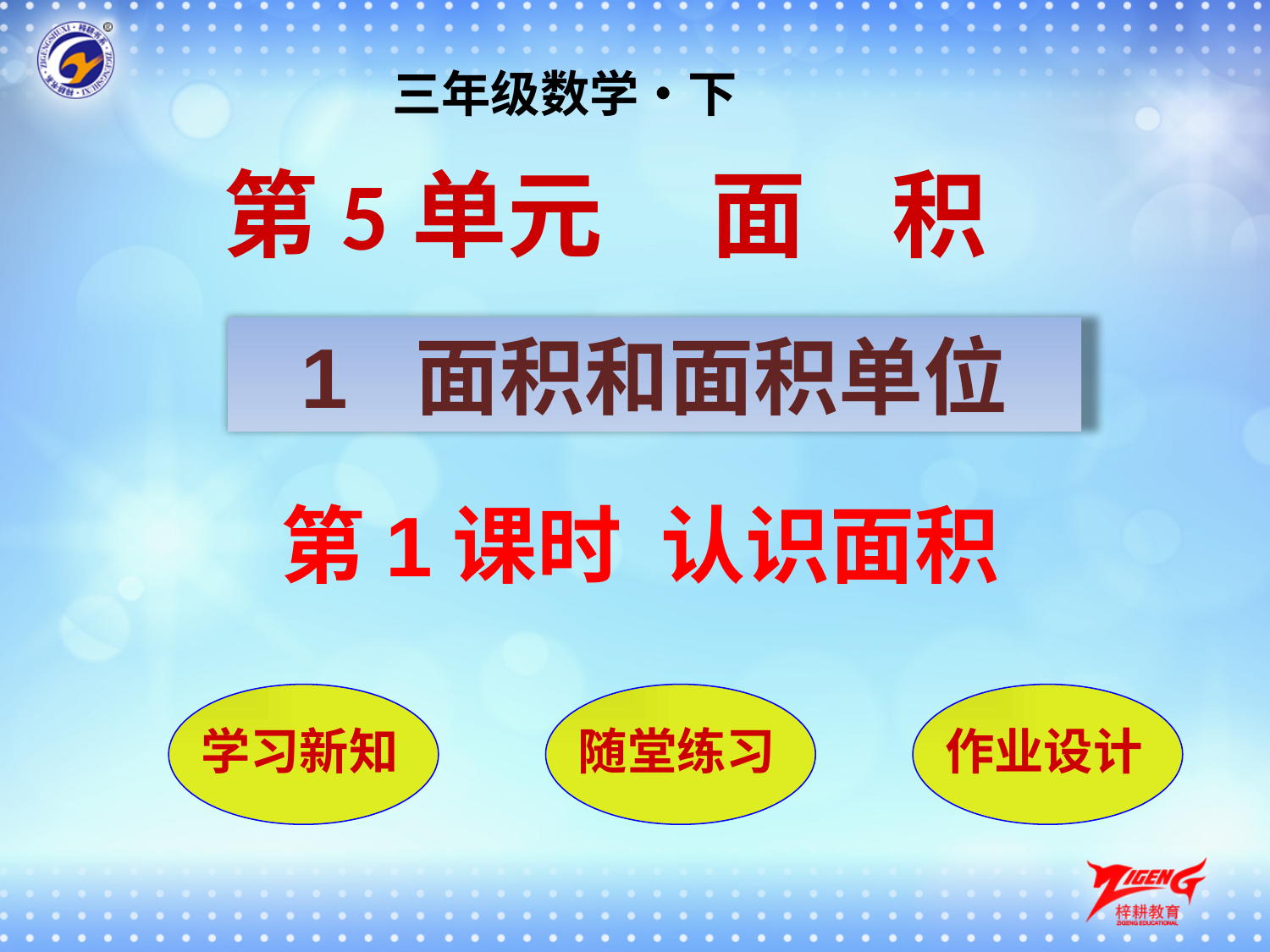

三年级数学•下
第5单元     面    积
1  面积和面积单位
第1课时  认识面积

学习新知

随堂练习

作业设计